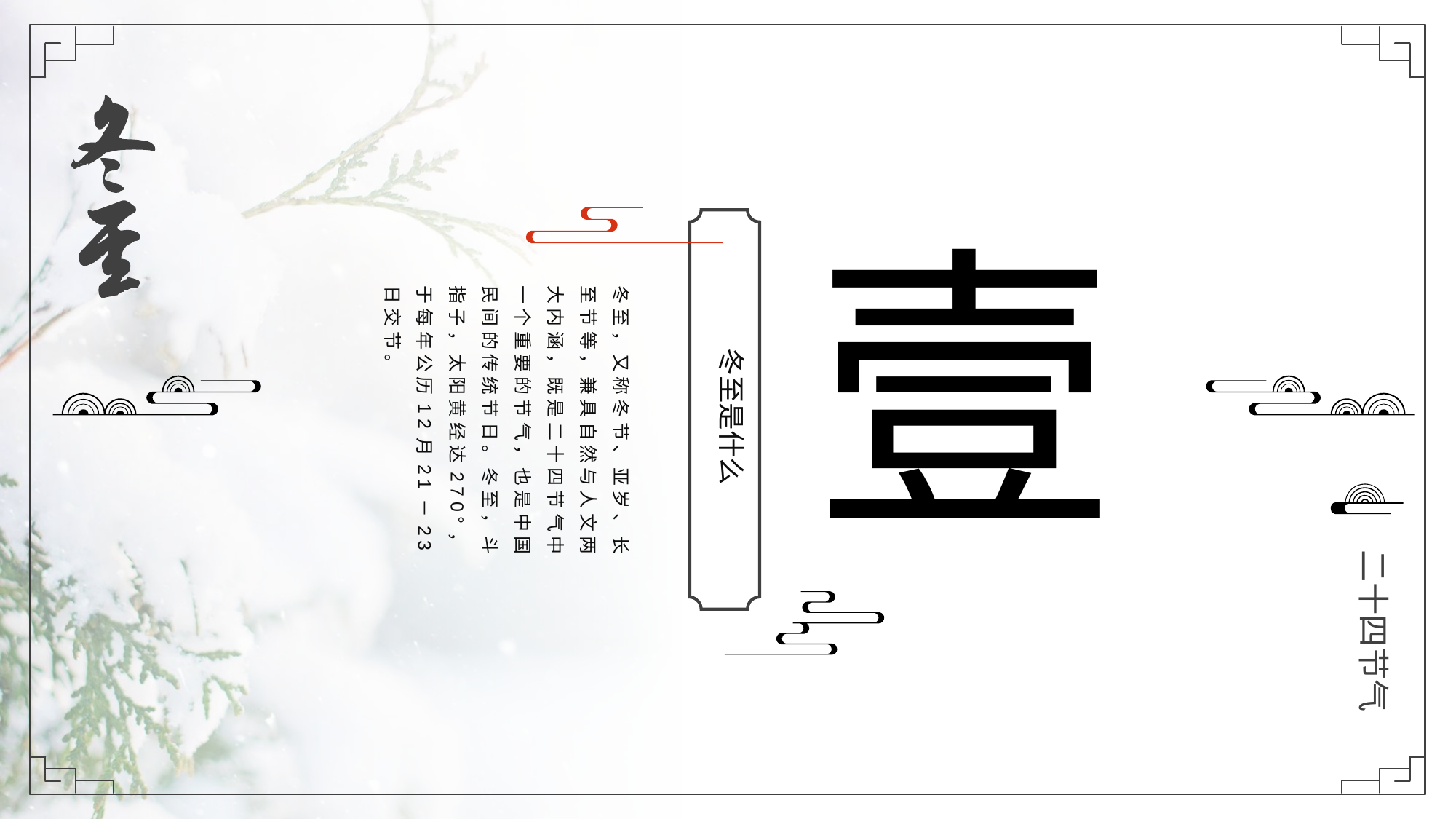

壹

冬至，又称冬节、亚岁、长至节等，兼具自然与人文两大内涵，既是二十四节气中一个重要的节气，也是中国民间的传统节日。冬至，斗指子，太阳黄经达270°，于每年公历12月21－23日交节。
冬至是什么

二十四节气